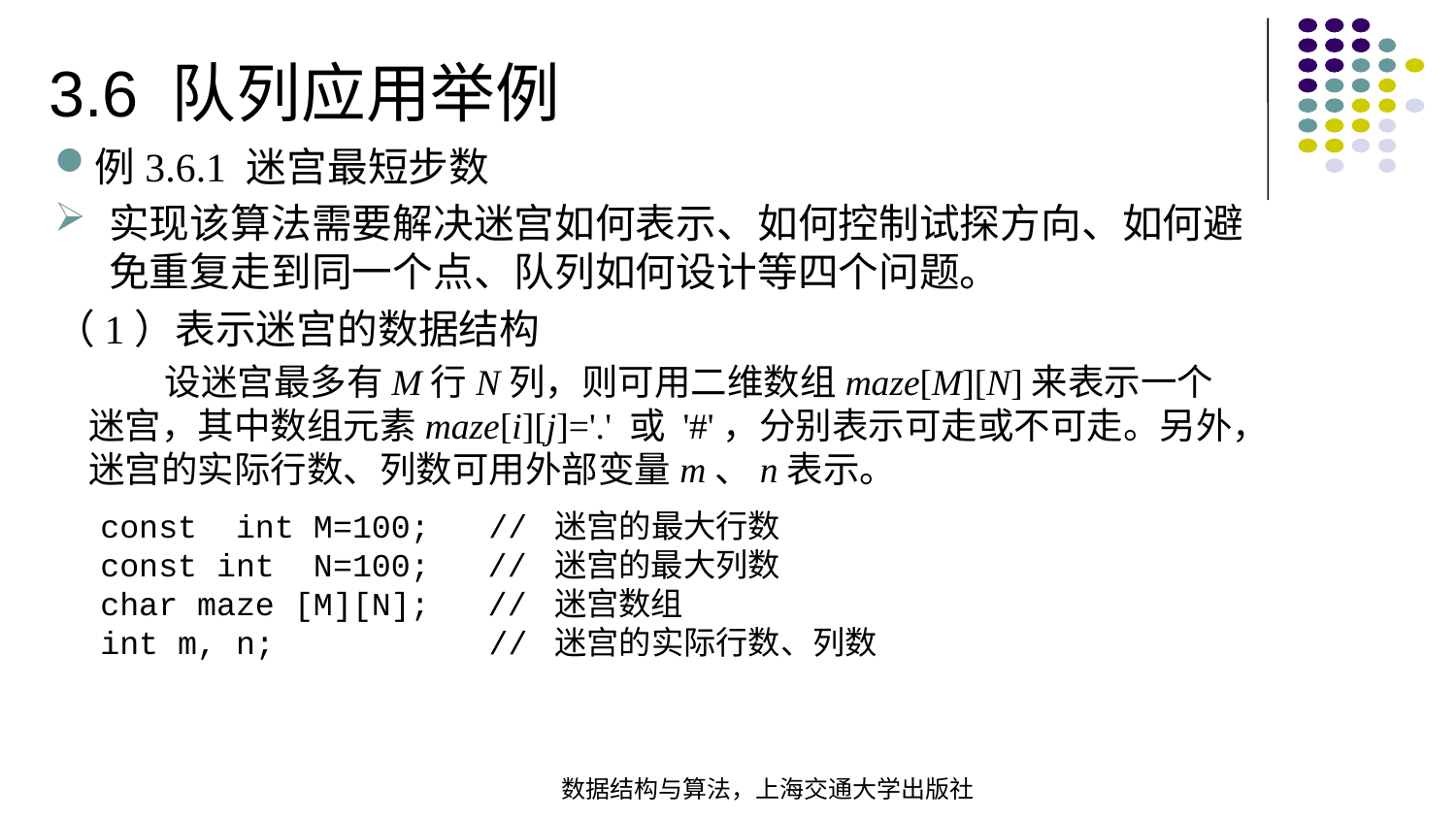

3.6 队列应用举例
例3.6.1 迷宫最短步数
实现该算法需要解决迷宫如何表示、如何控制试探方向、如何避免重复走到同一个点、队列如何设计等四个问题。
（1）表示迷宫的数据结构
   设迷宫最多有M行N列，则可用二维数组maze[M][N]来表示一个迷宫，其中数组元素maze[i][j]='.' 或 '#'，分别表示可走或不可走。另外，迷宫的实际行数、列数可用外部变量m、n表示。
const  int M=100;   // 迷宫的最大行数const int  N=100;   // 迷宫的最大列数char maze [M][N];   // 迷宫数组
int m, n;                     // 迷宫的实际行数、列数